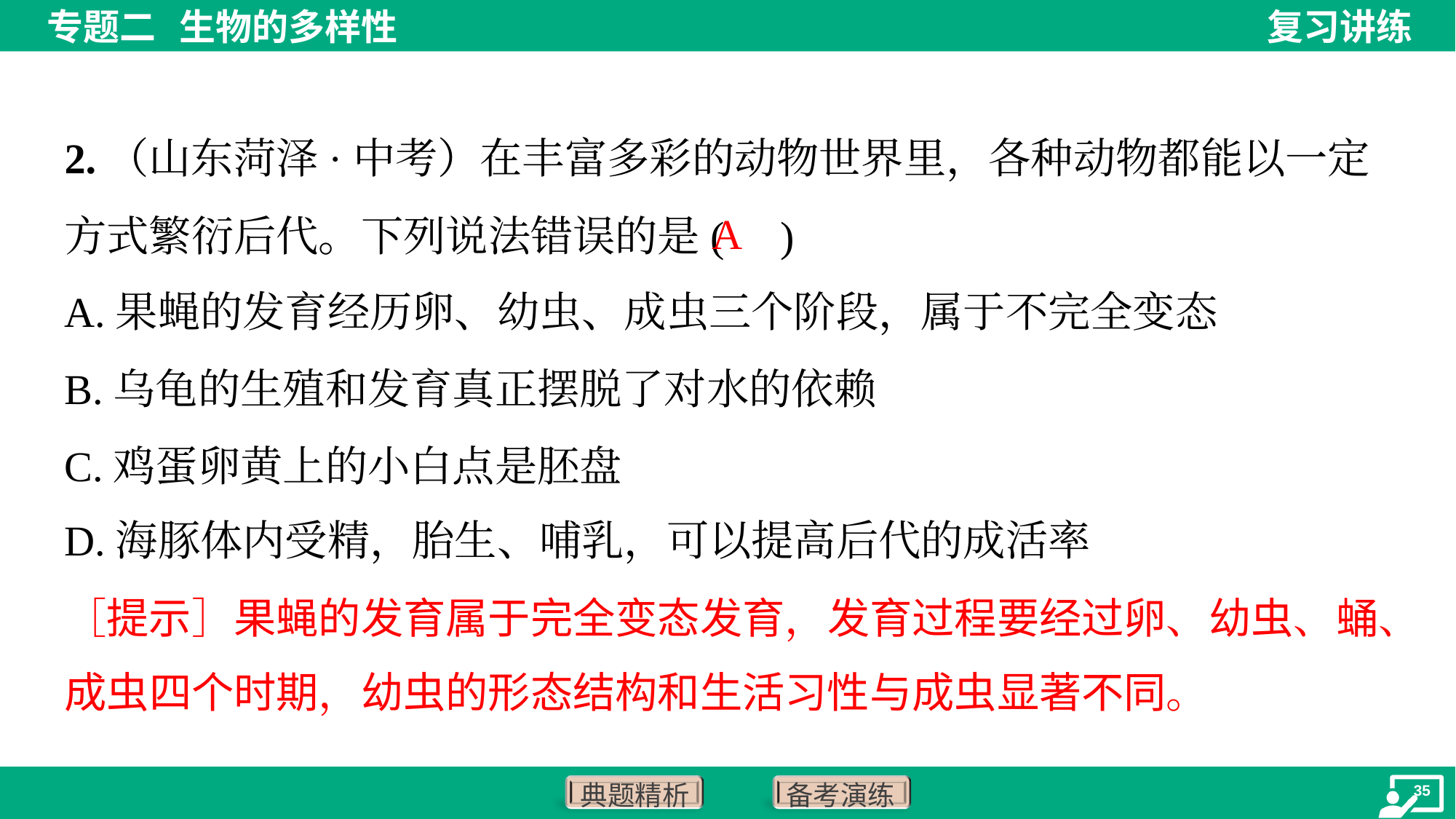

2.（山东菏泽·中考）在丰富多彩的动物世界里，各种动物都能以一定方式繁衍后代。下列说法错误的是(     )
A
A.果蝇的发育经历卵、幼虫、成虫三个阶段，属于不完全变态
B.乌龟的生殖和发育真正摆脱了对水的依赖
C.鸡蛋卵黄上的小白点是胚盘
D.海豚体内受精，胎生、哺乳，可以提高后代的成活率
［提示］果蝇的发育属于完全变态发育，发育过程要经过卵、幼虫、蛹、
成虫四个时期，幼虫的形态结构和生活习性与成虫显著不同。